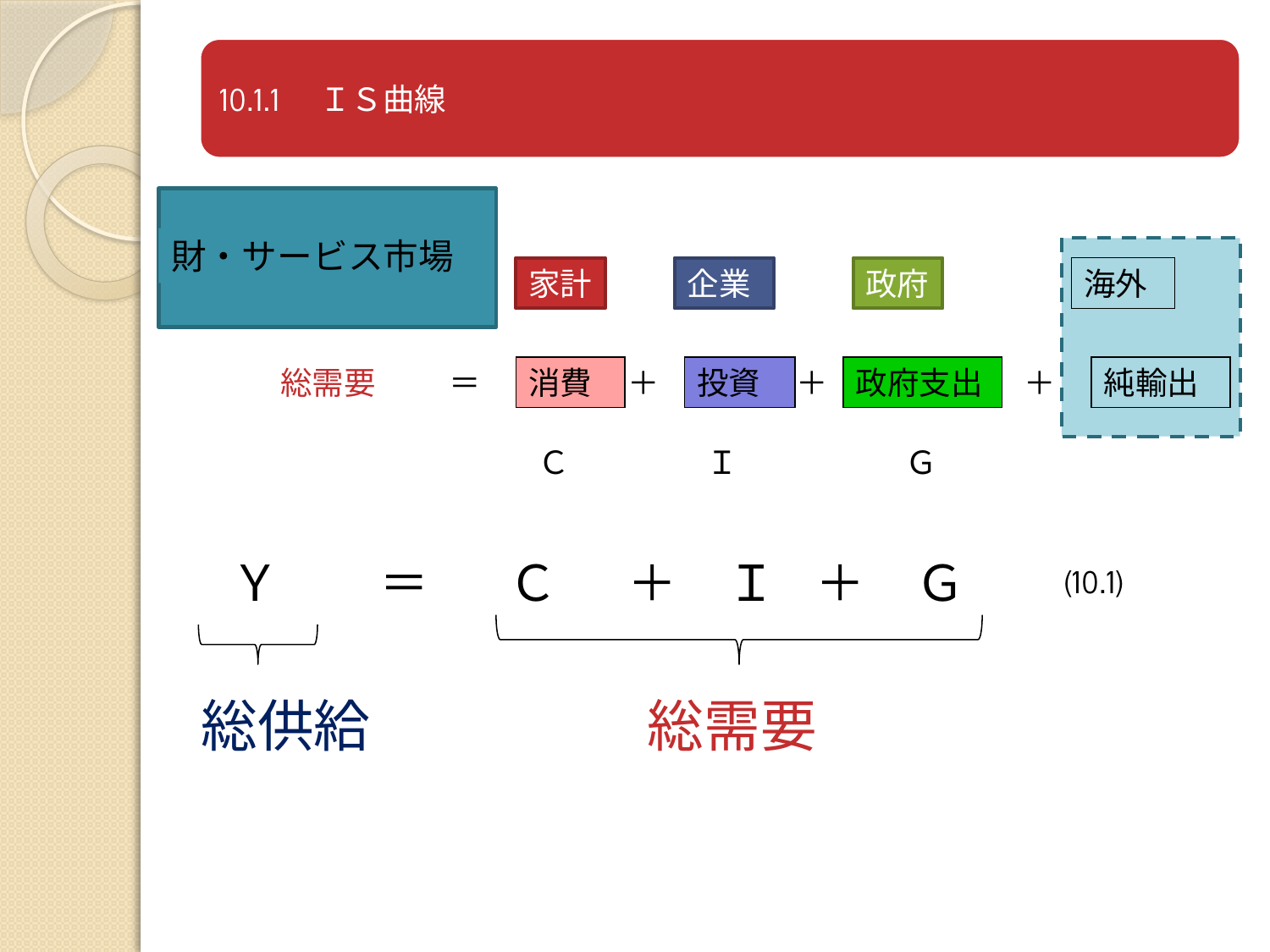

10.1.1　ＩＳ曲線

財・サービス市場

家計
企業
政府
海外
総需要
＝
消費
＋
投資
＋
政府支出
＋
純輸出

Ｃ
Ｉ
Ｇ
Ｙ
＝
Ｃ
＋
Ｉ
＋
Ｇ
(10.1)

総供給
総需要